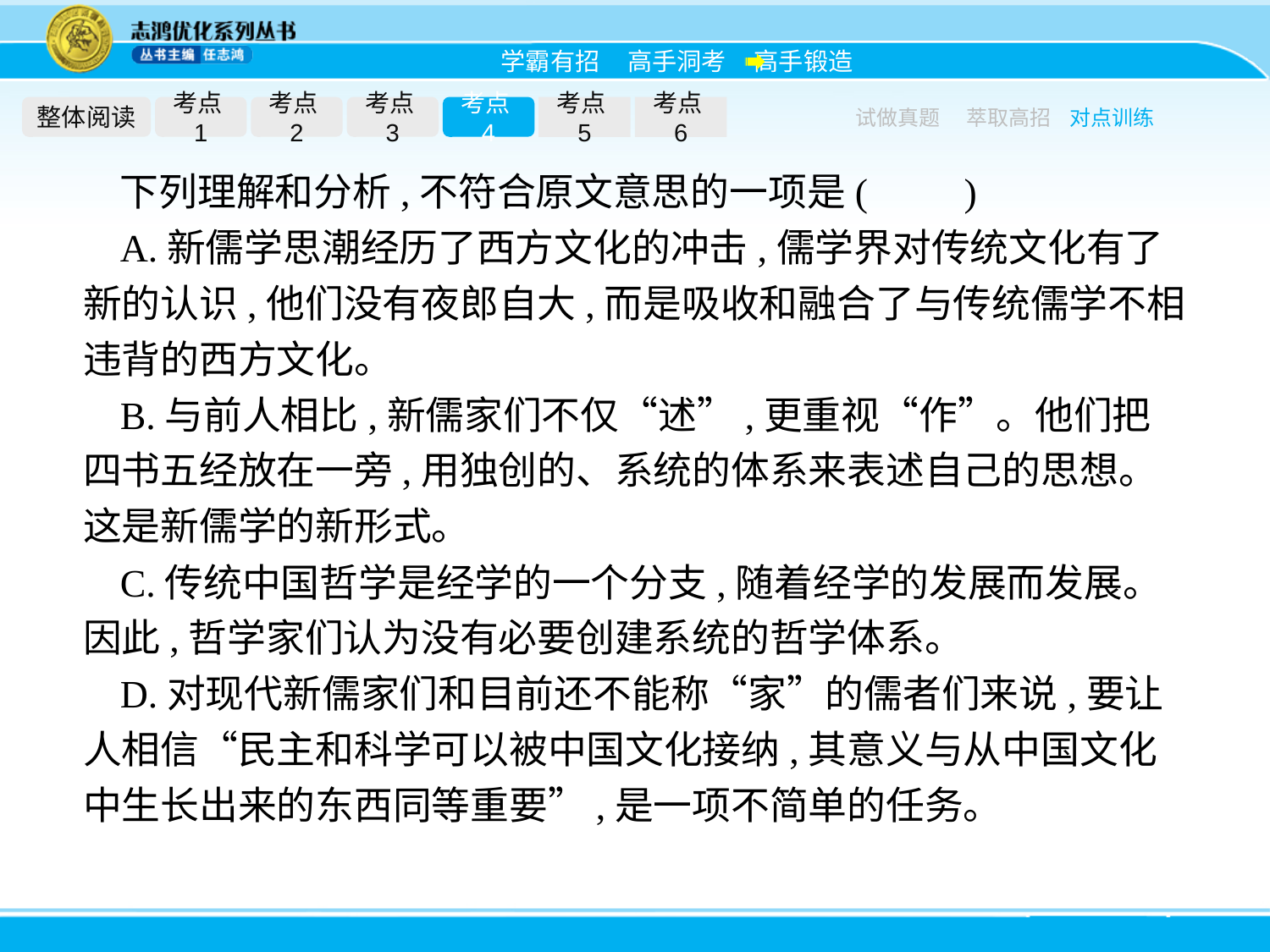

整体阅读
考点1
考点2
考点3
考点4
考点5
考点6
试做真题
萃取高招
对点训练
下列理解和分析,不符合原文意思的一项是(　　)
A.新儒学思潮经历了西方文化的冲击,儒学界对传统文化有了新的认识,他们没有夜郎自大,而是吸收和融合了与传统儒学不相违背的西方文化。
B.与前人相比,新儒家们不仅“述”,更重视“作”。他们把四书五经放在一旁,用独创的、系统的体系来表述自己的思想。这是新儒学的新形式。
C.传统中国哲学是经学的一个分支,随着经学的发展而发展。因此,哲学家们认为没有必要创建系统的哲学体系。
D.对现代新儒家们和目前还不能称“家”的儒者们来说,要让人相信“民主和科学可以被中国文化接纳,其意义与从中国文化中生长出来的东西同等重要”,是一项不简单的任务。